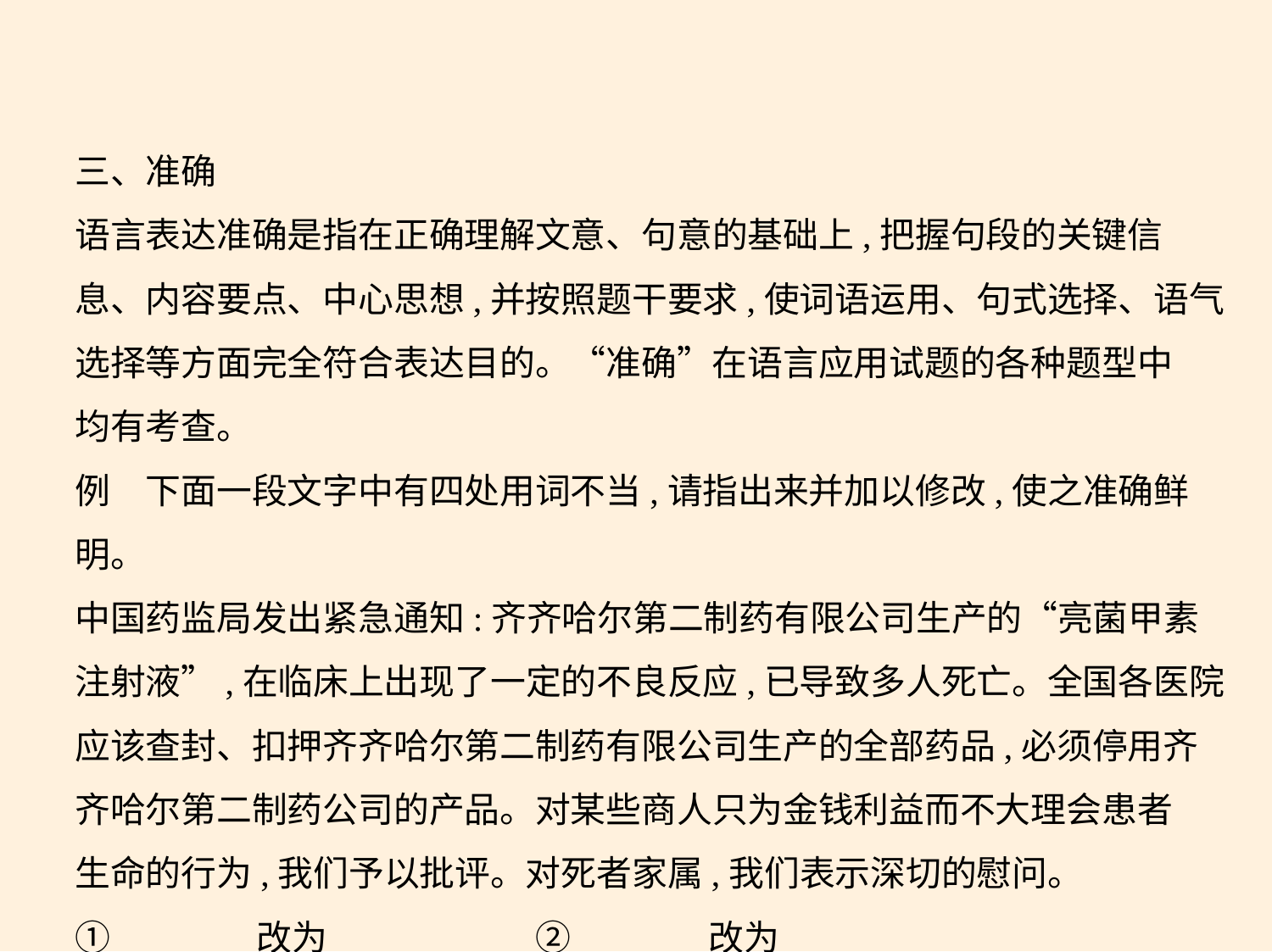

三、准确
语言表达准确是指在正确理解文意、句意的基础上,把握句段的关键信
息、内容要点、中心思想,并按照题干要求,使词语运用、句式选择、语气
选择等方面完全符合表达目的。“准确”在语言应用试题的各种题型中
均有考查。
例　下面一段文字中有四处用词不当,请指出来并加以修改,使之准确鲜明。
中国药监局发出紧急通知:齐齐哈尔第二制药有限公司生产的“亮菌甲素
注射液”,在临床上出现了一定的不良反应,已导致多人死亡。全国各医院
应该查封、扣押齐齐哈尔第二制药有限公司生产的全部药品,必须停用齐
齐哈尔第二制药公司的产品。对某些商人只为金钱利益而不大理会患者
生命的行为,我们予以批评。对死者家属,我们表示深切的慰问。
①　　　    改为　　　    　　②　　　    改为